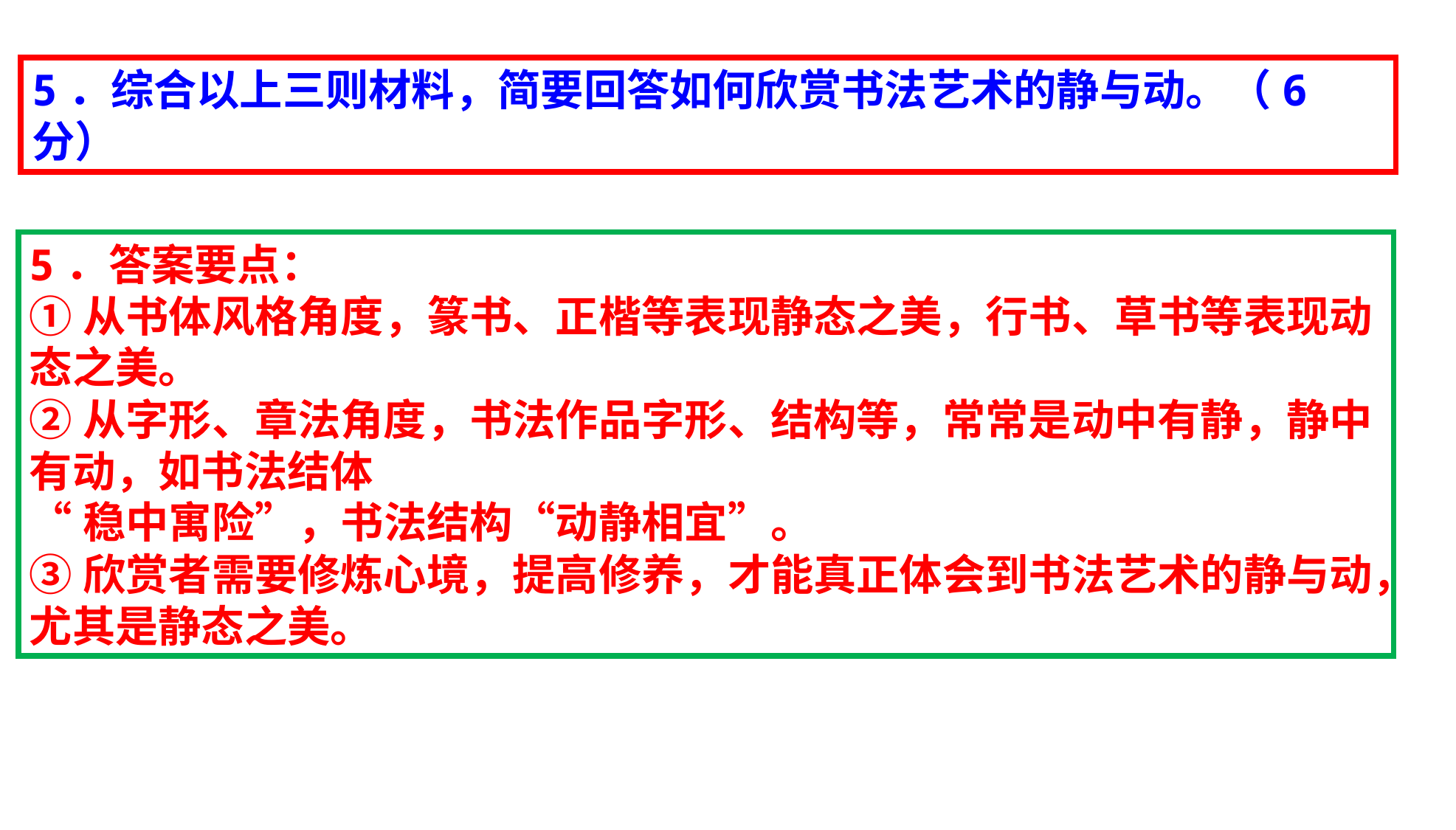

5．综合以上三则材料，简要回答如何欣赏书法艺术的静与动。（6 分）
5．答案要点：
①从书体风格角度，篆书、正楷等表现静态之美，行书、草书等表现动态之美。
②从字形、章法角度，书法作品字形、结构等，常常是动中有静，静中有动，如书法结体
“稳中寓险”，书法结构“动静相宜”。
③欣赏者需要修炼心境，提高修养，才能真正体会到书法艺术的静与动，尤其是静态之美。